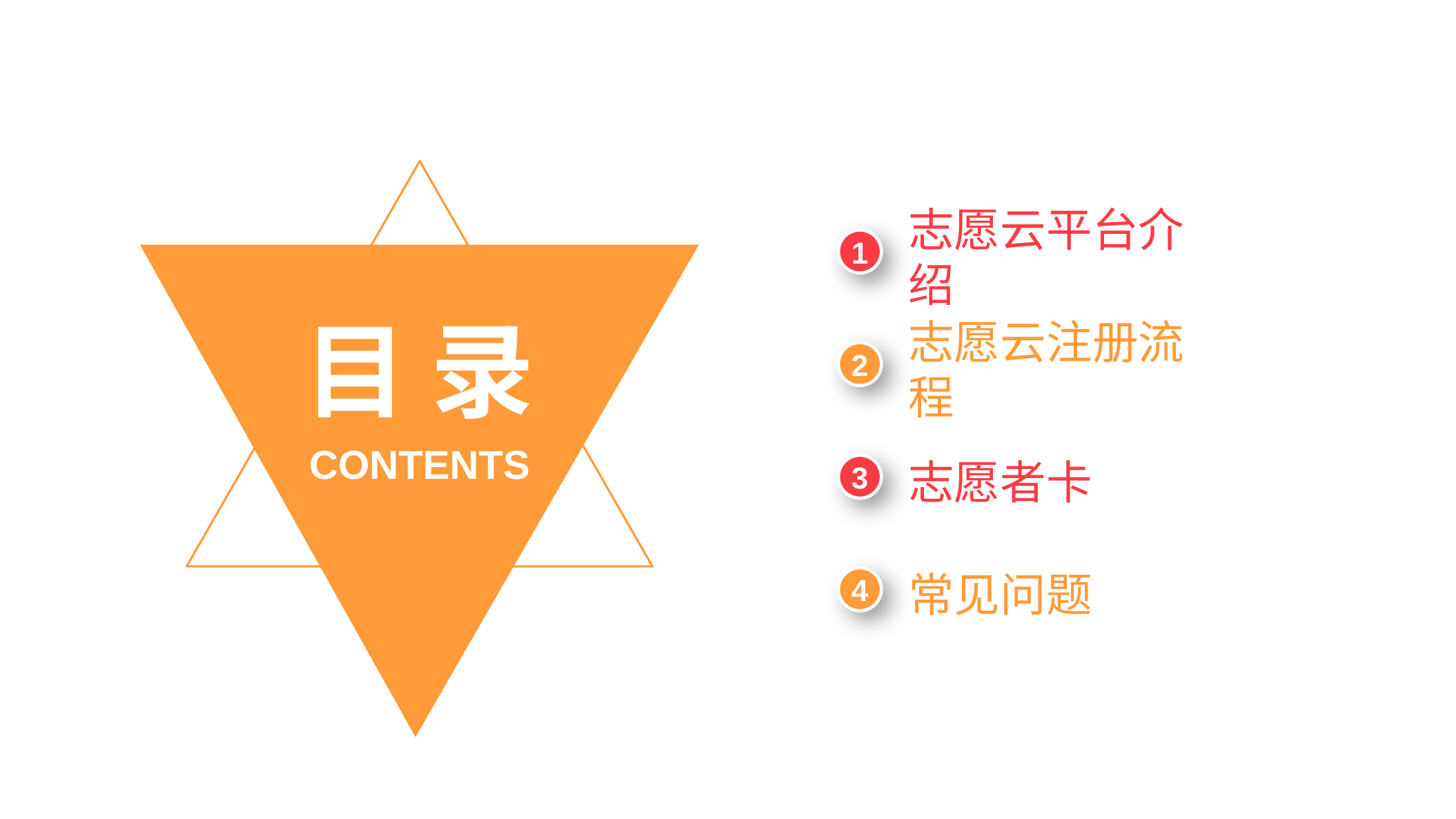

志愿云平台介绍
1

目 录
志愿云注册流程
2
CONTENTS
志愿者卡
3
常见问题
4